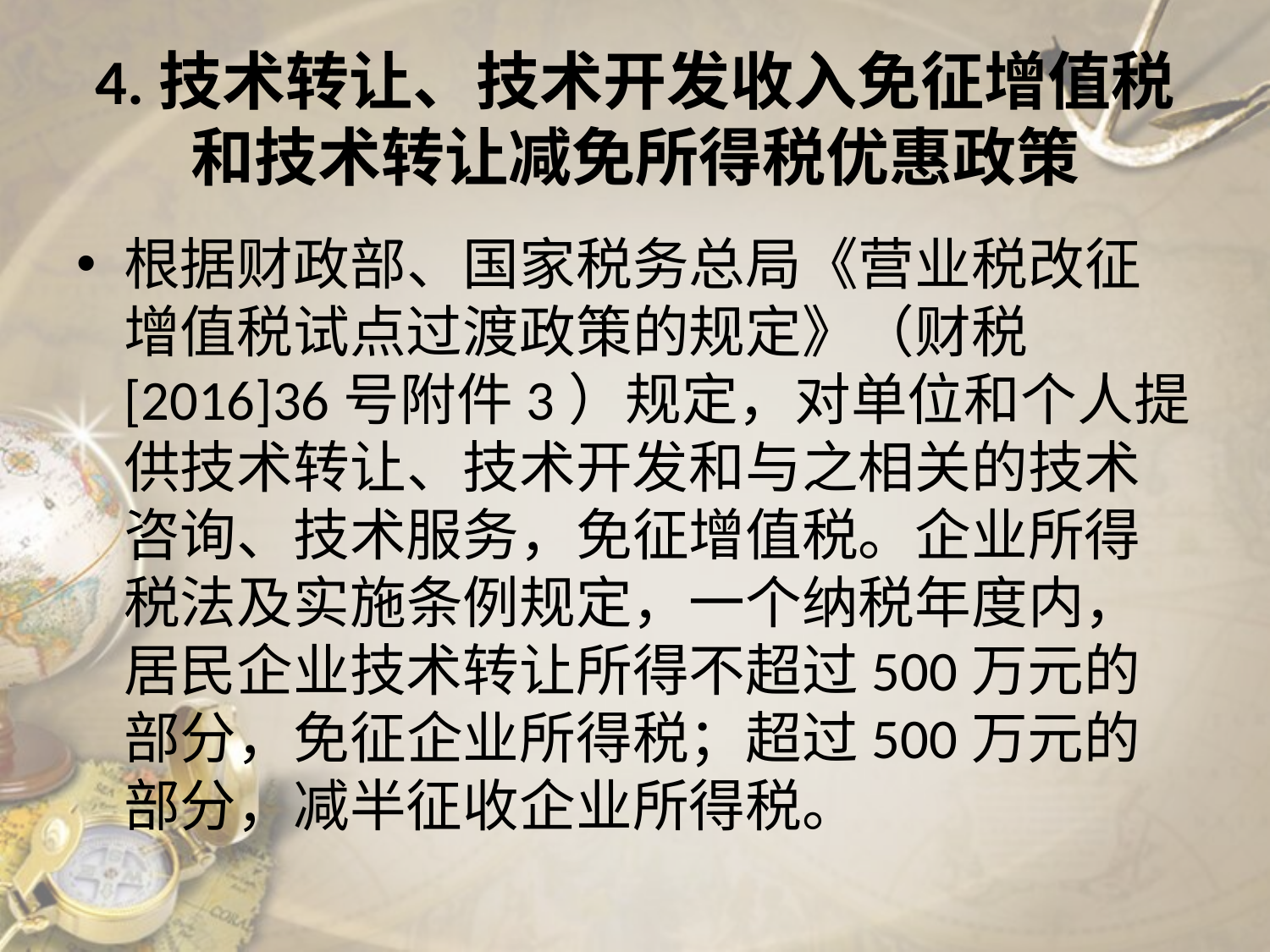

# 4.技术转让、技术开发收入免征增值税和技术转让减免所得税优惠政策
根据财政部、国家税务总局《营业税改征增值税试点过渡政策的规定》（财税[2016]36号附件3）规定，对单位和个人提供技术转让、技术开发和与之相关的技术咨询、技术服务，免征增值税。企业所得税法及实施条例规定，一个纳税年度内，居民企业技术转让所得不超过500万元的部分，免征企业所得税；超过500万元的部分，减半征收企业所得税。